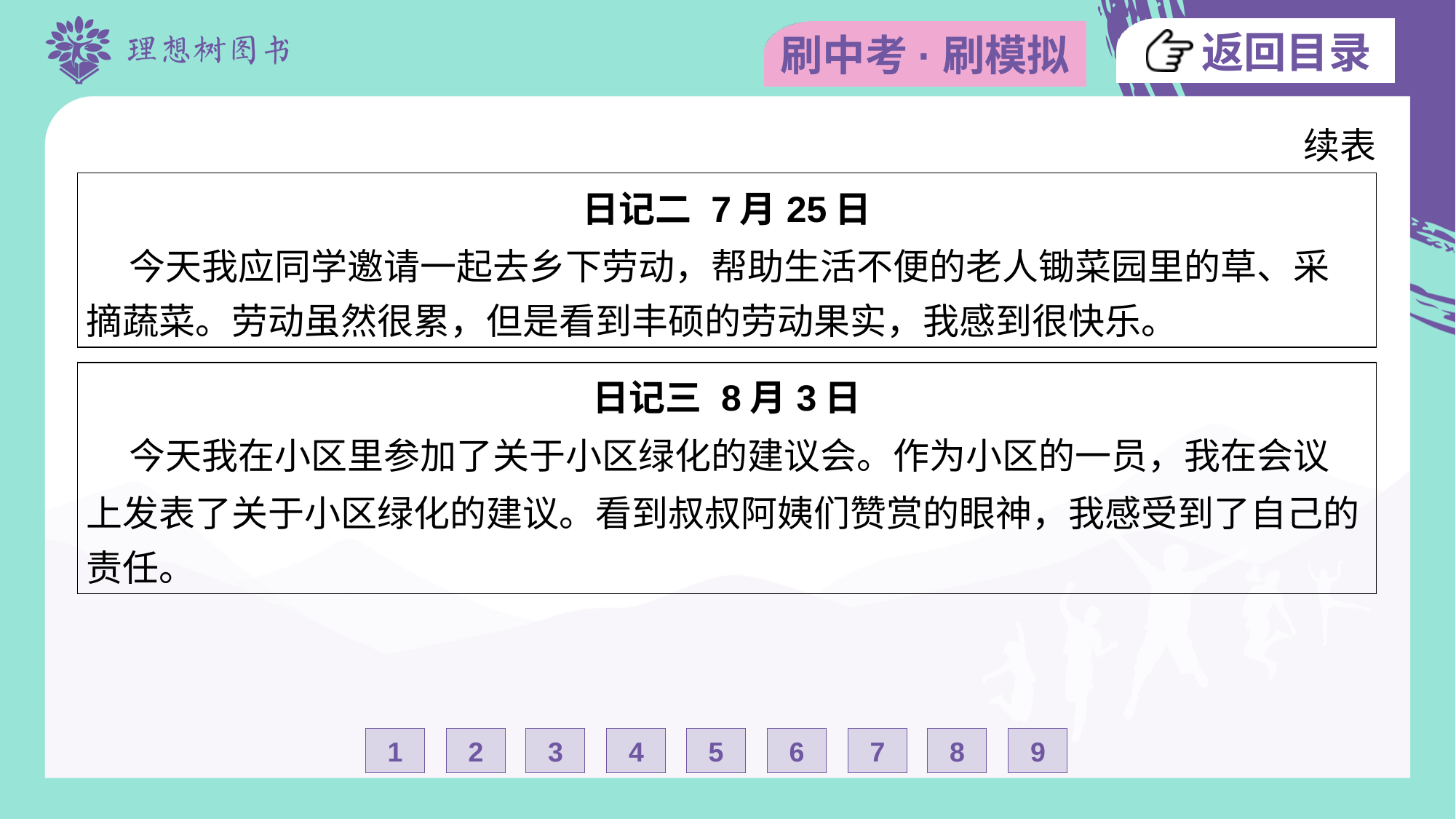

续表
| 日记二 7月25日 今天我应同学邀请一起去乡下劳动，帮助生活不便的老人锄菜园里的草、采 摘蔬菜。劳动虽然很累，但是看到丰硕的劳动果实，我感到很快乐。 |
| --- |
| 日记三 8月3日 今天我在小区里参加了关于小区绿化的建议会。作为小区的一员，我在会议 上发表了关于小区绿化的建议。看到叔叔阿姨们赞赏的眼神，我感受到了自己的 责任。 |
| --- |